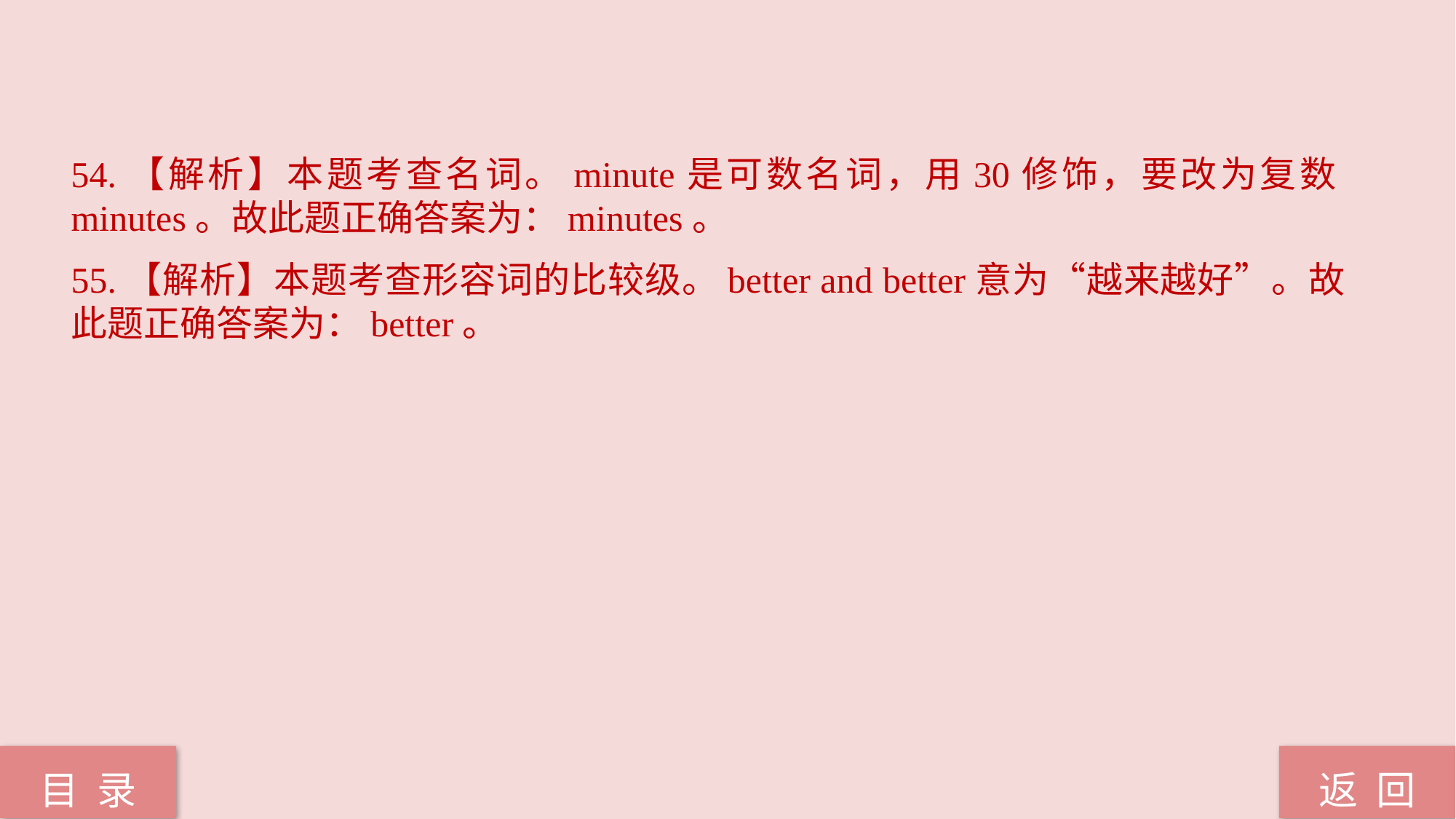

54.【解析】本题考查名词。minute是可数名词，用30修饰，要改为复数minutes。故此题正确答案为：minutes。
55.【解析】本题考查形容词的比较级。better and better意为“越来越好”。故此题正确答案为：better。
返  回